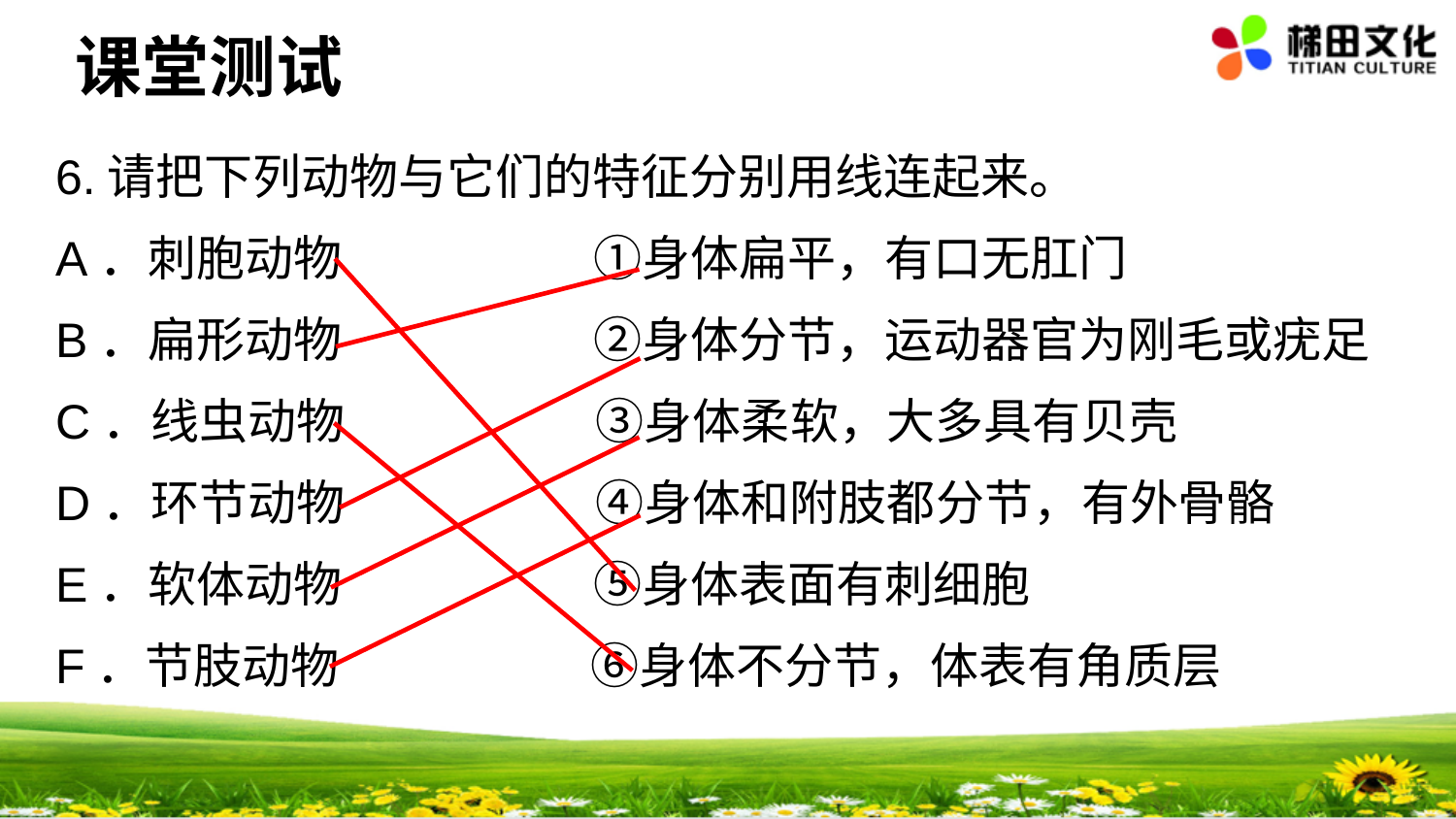

课堂测试
#
6.请把下列动物与它们的特征分别用线连起来。

A．刺胞动物                       ①身体扁平，有口无肛门

B．扁形动物                       ②身体分节，运动器官为刚毛或疣足

C．线虫动物                       ③身体柔软，大多具有贝壳

D．环节动物                       ④身体和附肢都分节，有外骨骼

E．软体动物                       ⑤身体表面有刺细胞

F．节肢动物                       ⑥身体不分节，体表有角质层